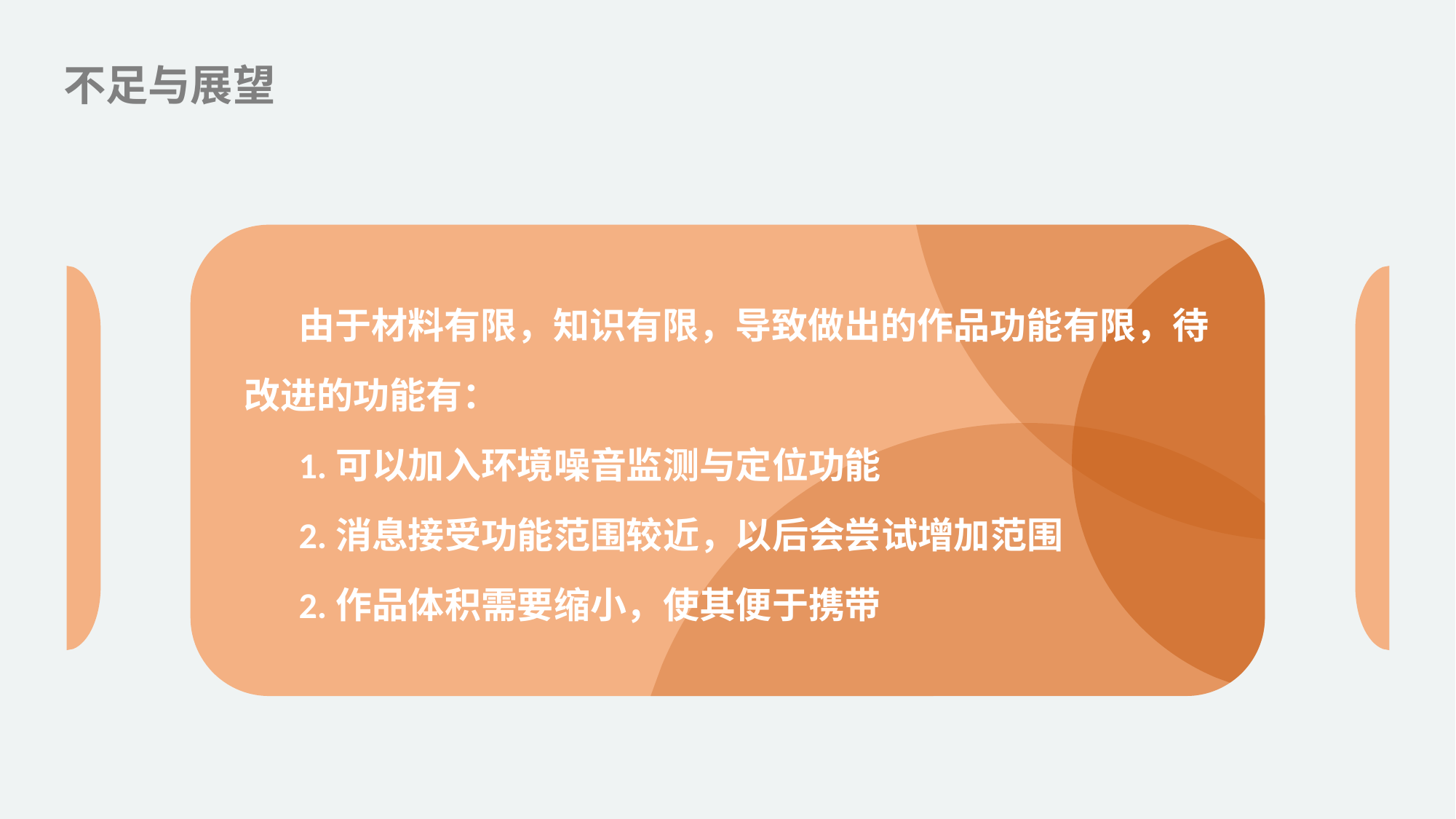

13

不足与展望

由于材料有限，知识有限，导致做出的作品功能有限，待改进的功能有：
1.可以加入环境噪音监测与定位功能
2.消息接受功能范围较近，以后会尝试增加范围
2.作品体积需要缩小，使其便于携带